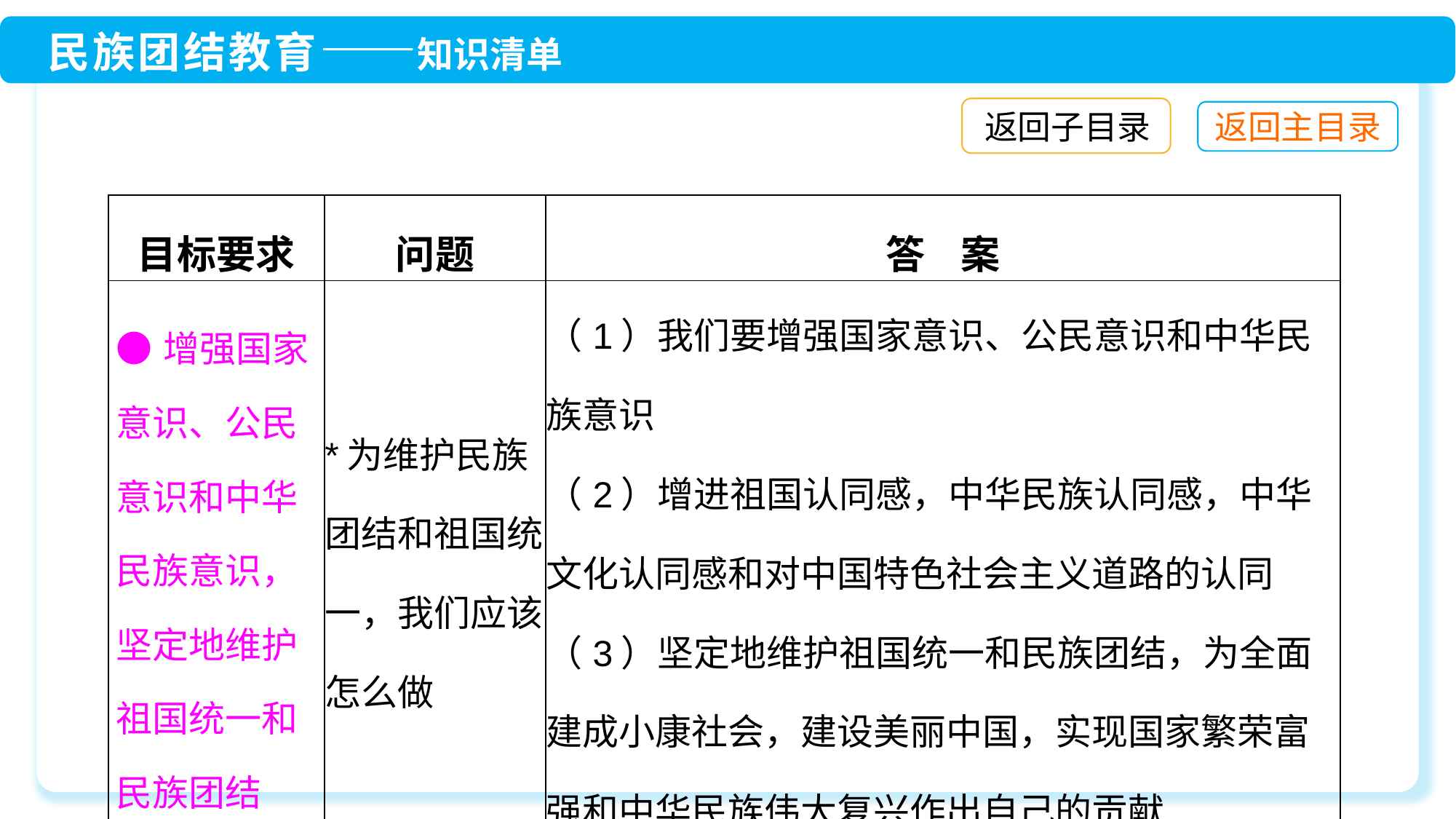

返回子目录
| 目标要求 | 问题 | 答 案 |
| --- | --- | --- |
| ●增强国家意识、公民意识和中华民族意识，坚定地维护祖国统一和民族团结 | \*为维护民族团结和祖国统一，我们应该怎么做 | （1）我们要增强国家意识、公民意识和中华民族意识 （2）增进祖国认同感，中华民族认同感，中华文化认同感和对中国特色社会主义道路的认同 （3）坚定地维护祖国统一和民族团结，为全面建成小康社会，建设美丽中国，实现国家繁荣富强和中华民族伟大复兴作出自己的贡献 |